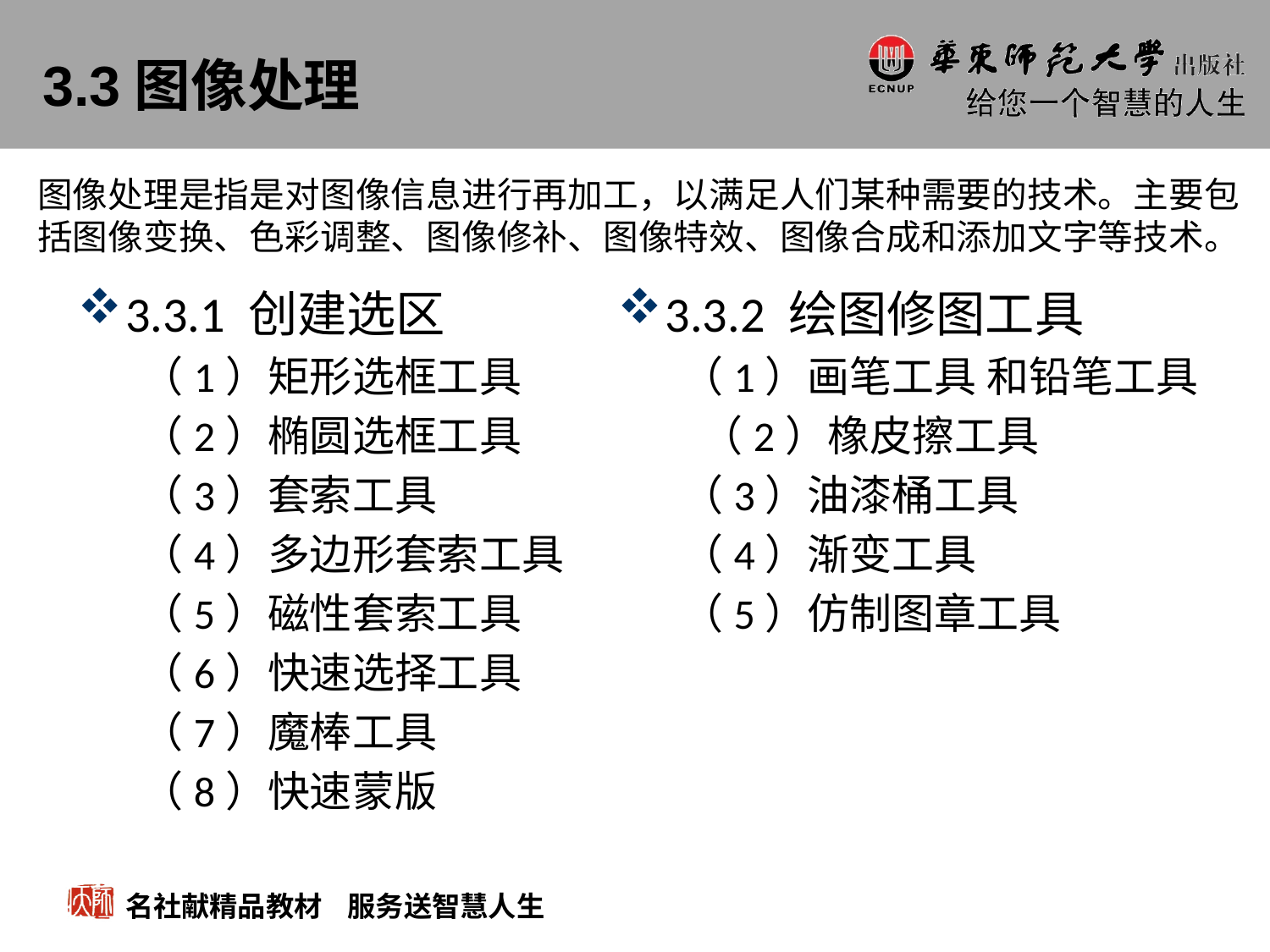

# 3.3图像处理
图像处理是指是对图像信息进行再加工，以满足人们某种需要的技术。主要包括图像变换、色彩调整、图像修补、图像特效、图像合成和添加文字等技术。
3.3.1 创建选区
（1）矩形选框工具
（2）椭圆选框工具
（3）套索工具
（4）多边形套索工具
（5）磁性套索工具
（6）快速选择工具
（7）魔棒工具
（8）快速蒙版
3.3.2 绘图修图工具
（1）画笔工具 和铅笔工具
 （2）橡皮擦工具
（3）油漆桶工具
（4）渐变工具
（5）仿制图章工具